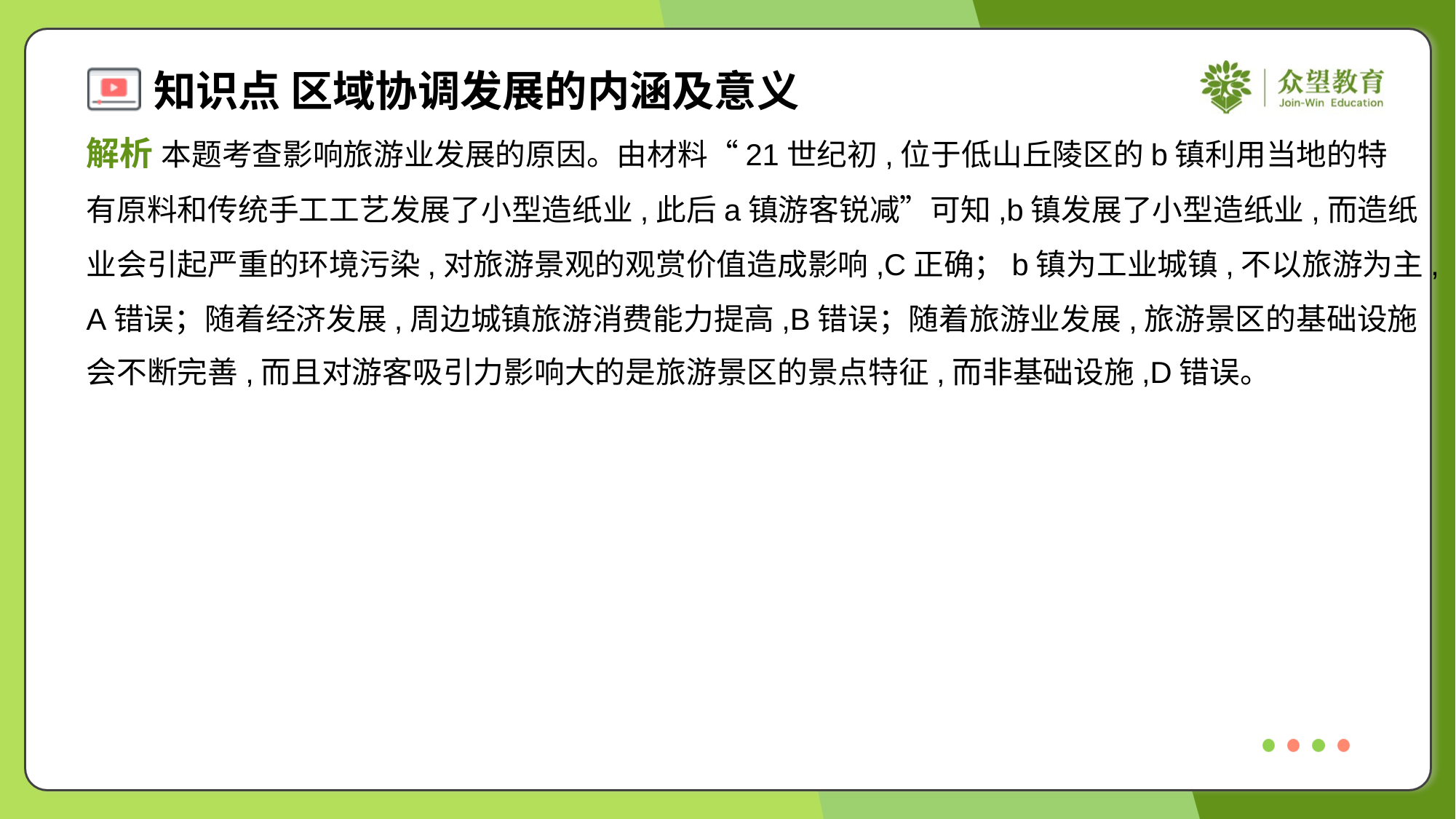

解析 本题考查影响旅游业发展的原因。由材料“21世纪初,位于低山丘陵区的b镇利用当地的特
有原料和传统手工工艺发展了小型造纸业,此后a镇游客锐减”可知,b镇发展了小型造纸业,而造纸
业会引起严重的环境污染,对旅游景观的观赏价值造成影响,C正确；b镇为工业城镇,不以旅游为主,
A错误；随着经济发展,周边城镇旅游消费能力提高,B错误；随着旅游业发展,旅游景区的基础设施
会不断完善,而且对游客吸引力影响大的是旅游景区的景点特征,而非基础设施,D错误。